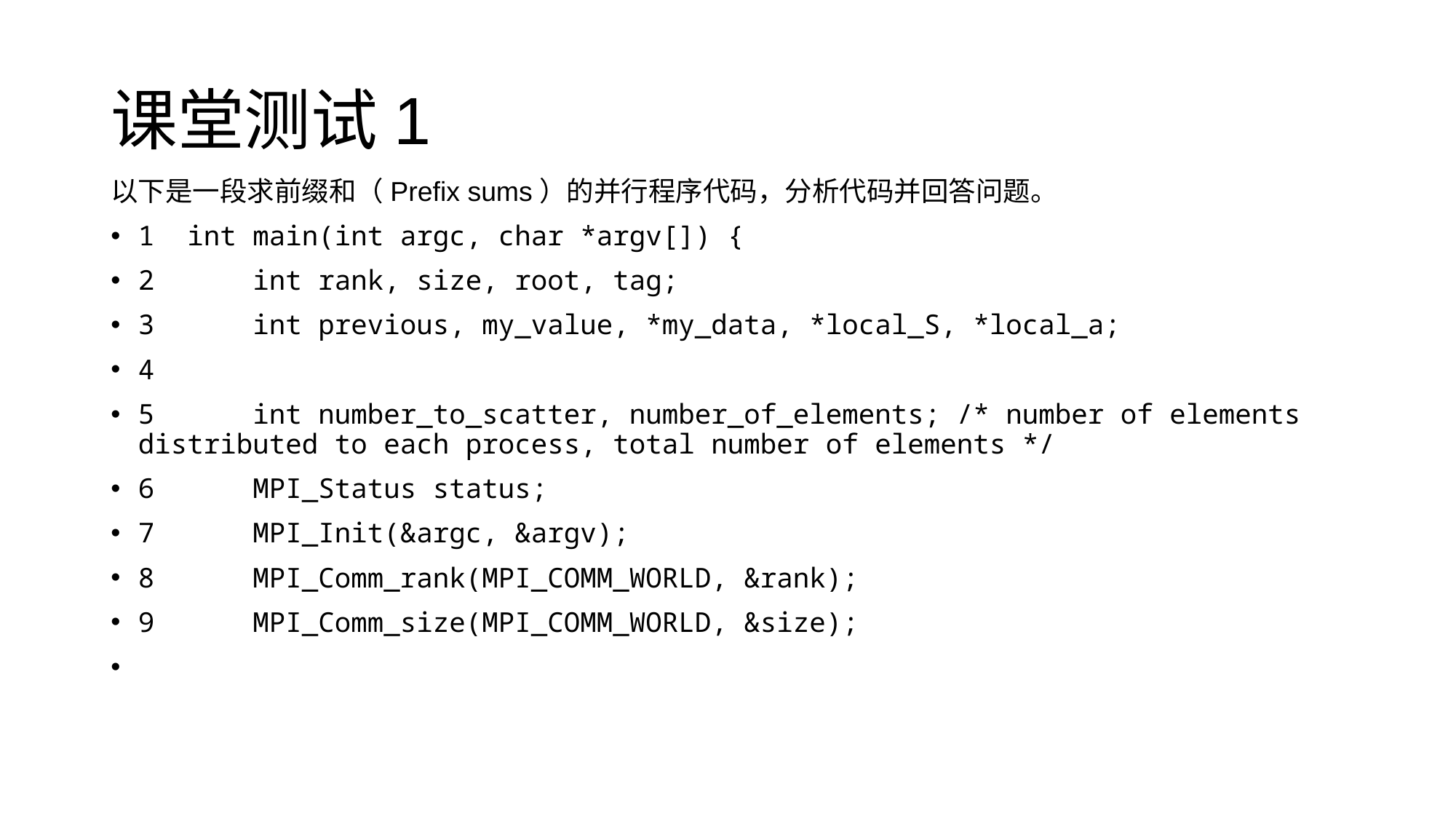

# 课堂测试1
以下是一段求前缀和（Prefix sums）的并行程序代码，分析代码并回答问题。
1  int main(int argc, char *argv[]) {
2      int rank, size, root, tag;
3      int previous, my_value, *my_data, *local_S, *local_a;
4
5      int number_to_scatter, number_of_elements; /* number of elements distributed to each process, total number of elements */
6      MPI_Status status;
7      MPI_Init(&argc, &argv);
8      MPI_Comm_rank(MPI_COMM_WORLD, &rank);
9      MPI_Comm_size(MPI_COMM_WORLD, &size);